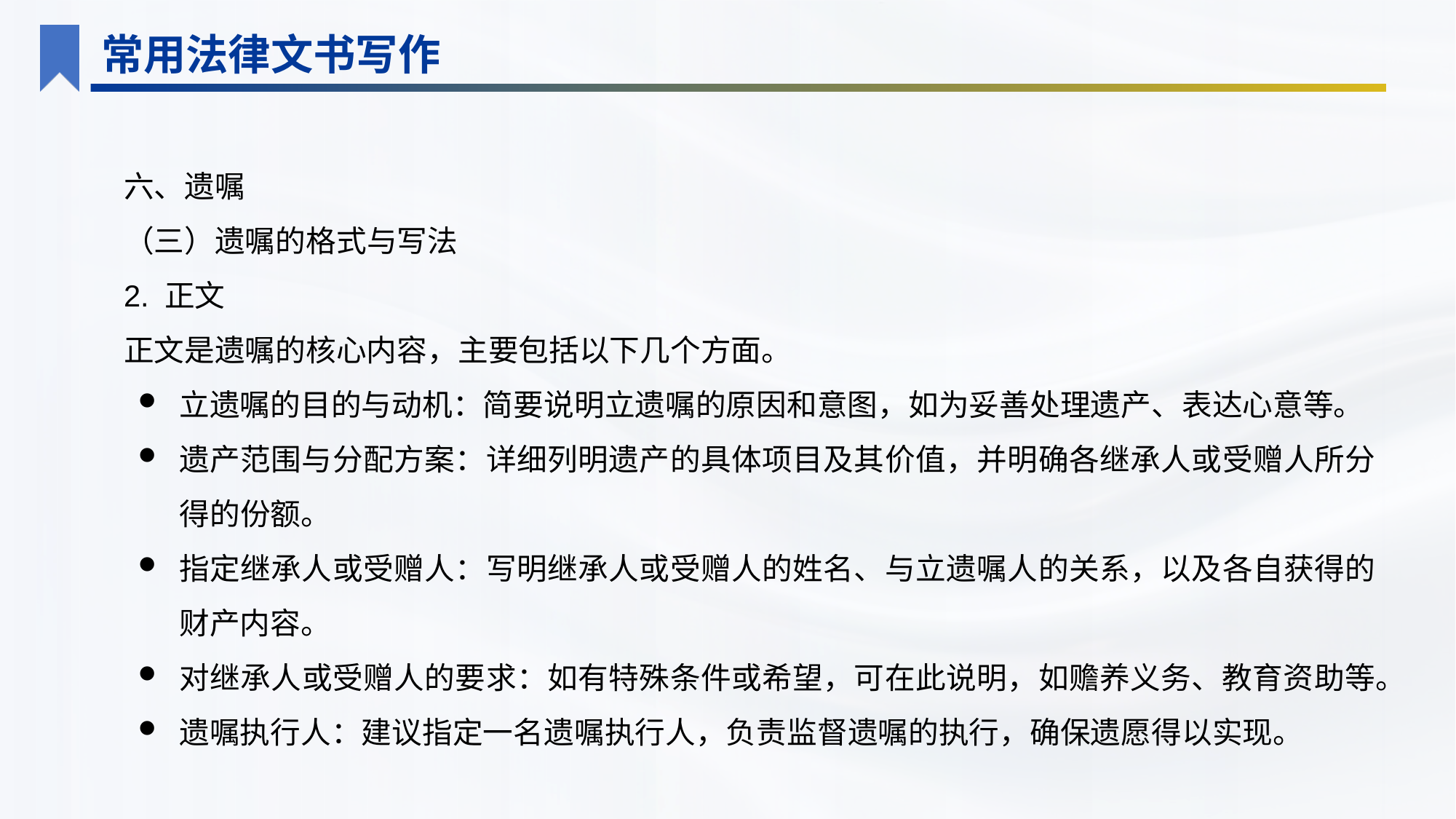

常用法律文书写作
六、遗嘱
（三）遗嘱的格式与写法
2. 正文
正文是遗嘱的核心内容，主要包括以下几个方面。
立遗嘱的目的与动机：简要说明立遗嘱的原因和意图，如为妥善处理遗产、表达心意等。
遗产范围与分配方案：详细列明遗产的具体项目及其价值，并明确各继承人或受赠人所分得的份额。
指定继承人或受赠人：写明继承人或受赠人的姓名、与立遗嘱人的关系，以及各自获得的财产内容。
对继承人或受赠人的要求：如有特殊条件或希望，可在此说明，如赡养义务、教育资助等。
遗嘱执行人：建议指定一名遗嘱执行人，负责监督遗嘱的执行，确保遗愿得以实现。